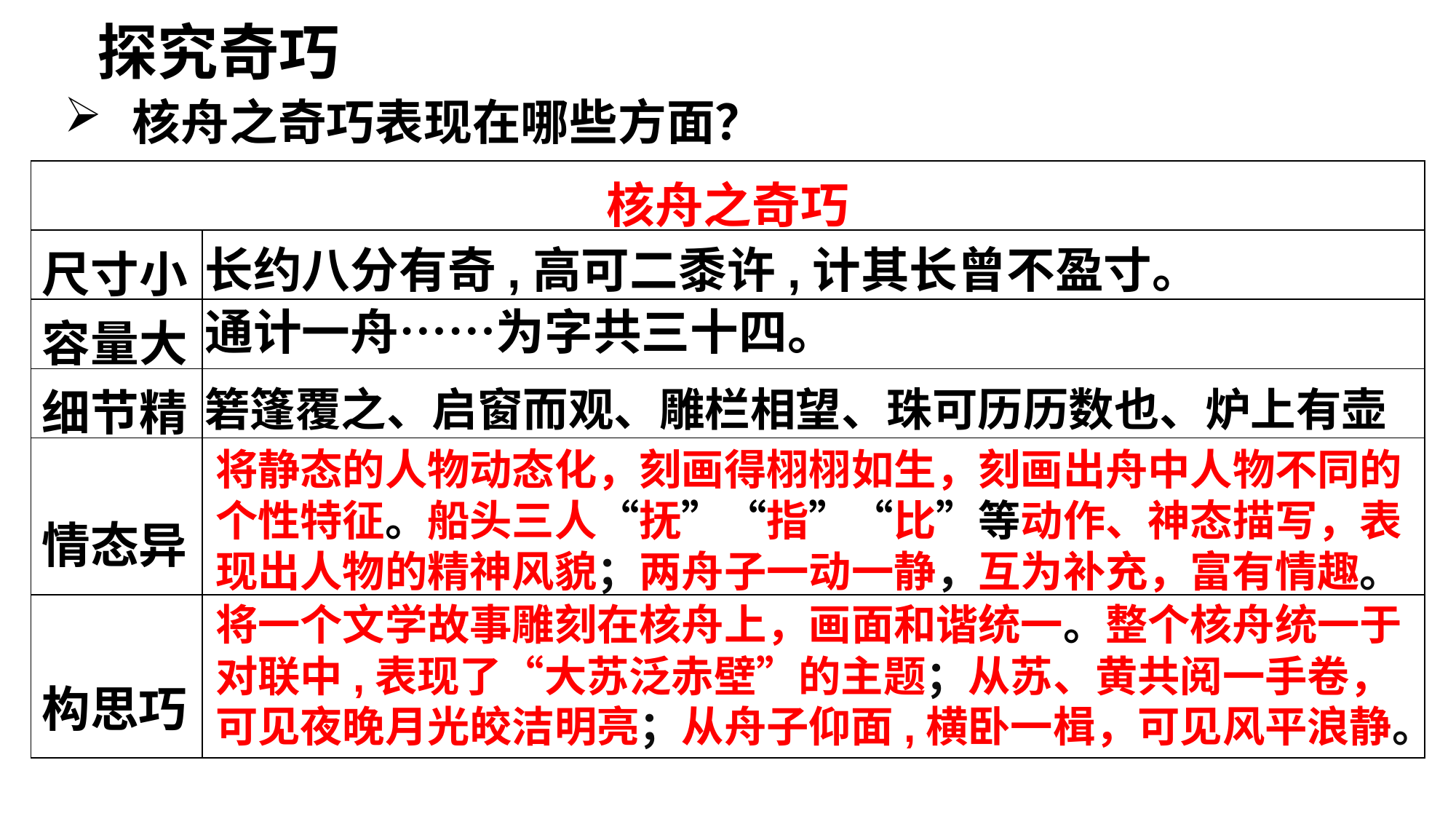

探究奇巧
核舟之奇巧表现在哪些方面？
| 核舟之奇巧 |  |
| --- | --- |
| 尺寸小 |  |
| 容量大 |  |
| 细节精 |  |
| 情态异 |  |
| 构思巧 |  |
长约八分有奇,高可二黍许,计其长曾不盈寸。
通计一舟……为字共三十四。

箬篷覆之、启窗而观、雕栏相望、珠可历历数也、炉上有壶
将静态的人物动态化，刻画得栩栩如生，刻画出舟中人物不同的个性特征。船头三人“抚”“指”“比”等动作、神态描写，表现出人物的精神风貌；两舟子一动一静，互为补充，富有情趣。
将一个文学故事雕刻在核舟上，画面和谐统一。整个核舟统一于对联中,表现了“大苏泛赤壁”的主题；从苏、黄共阅一手卷，可见夜晚月光皎洁明亮；从舟子仰面,横卧一楫，可见风平浪静。